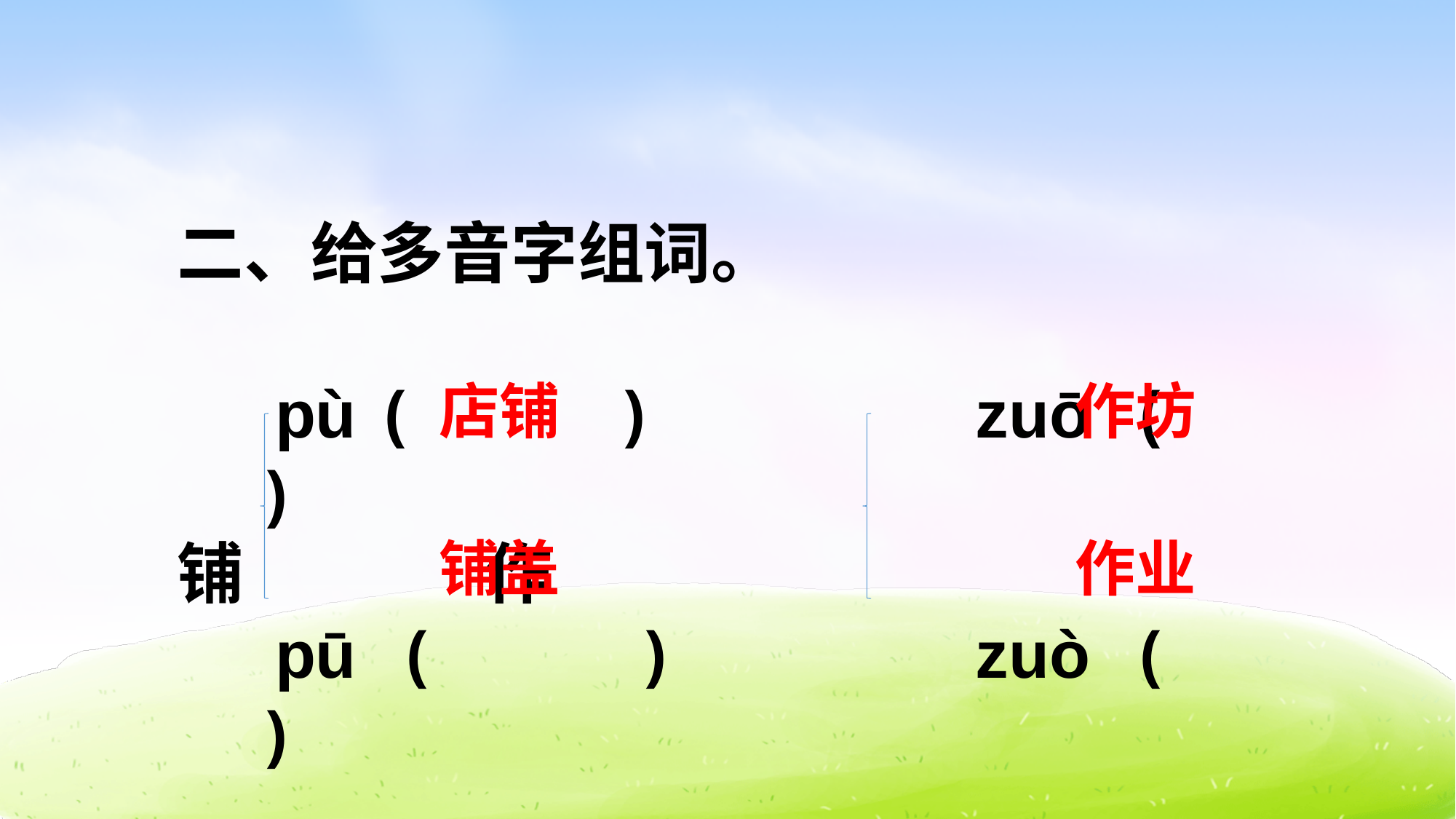

二、给多音字组词。
　 pù (     )        zuō (     )
铺                作
　 pū (     )        zuò (     )
店铺
作坊

铺盖
作业